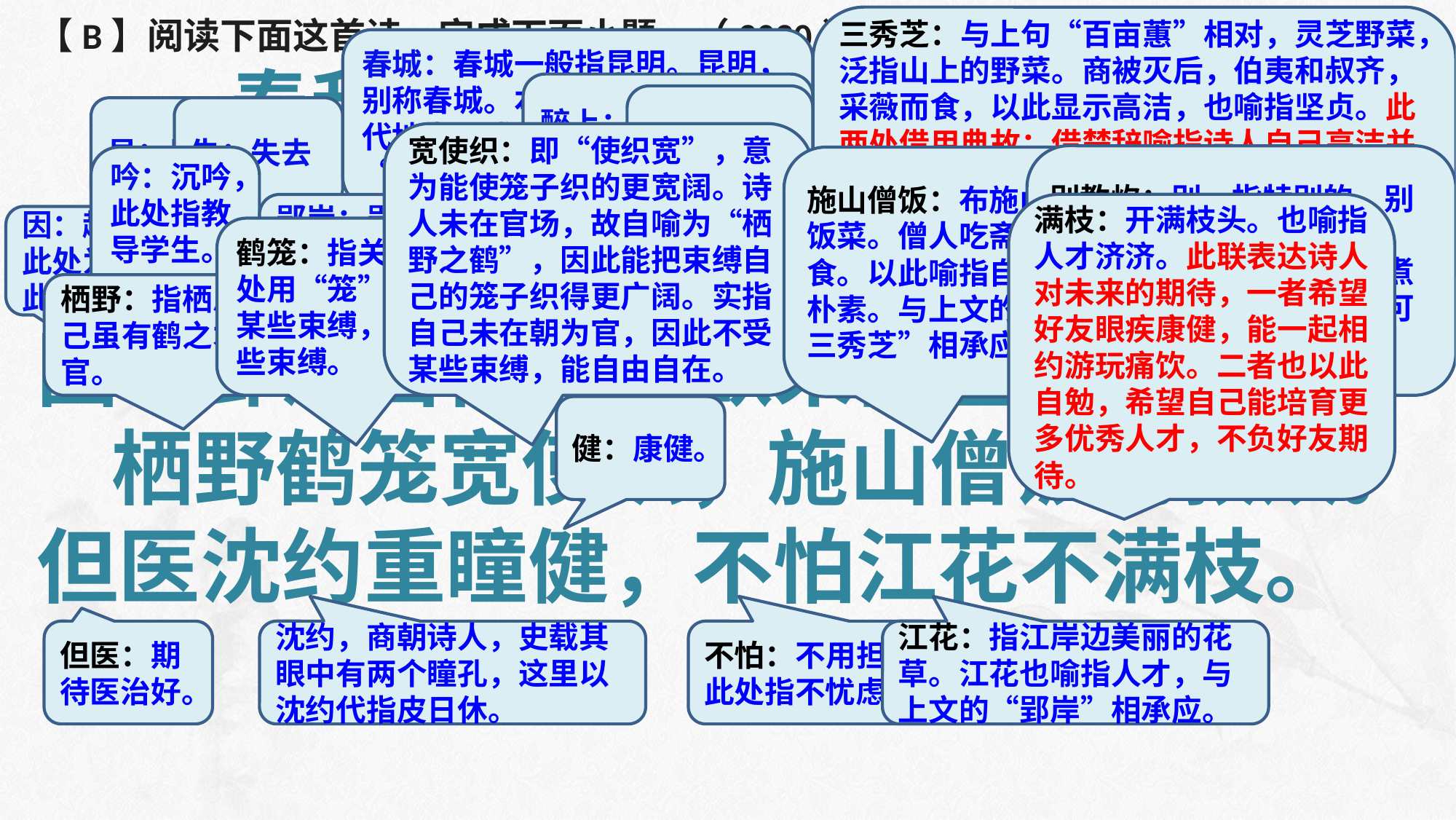

三秀芝：与上句“百亩蕙”相对，灵芝野菜，泛指山上的野菜。商被灭后，伯夷和叔齐，采薇而食，以此显示高洁，也喻指坚贞。此两处借用典故：借楚辞喻指诗人自己高洁并尽力培育兰蕙一样的优秀学生。借伯夷和叔齐采薇而食来表达对友人共同相约采灵芝野菜而食的期待，也表明自己高雅的情操和品质。
【B】阅读下面这首诗，完成下面小题。（2020课标全国I）
奉和袭美抱疾杜门见寄次韵
陆龟蒙
   虽失春城醉上期，下帷裁遍未裁诗。因吟郢岸百亩蕙，欲采商崖三秀芝。
   栖野鹤笼宽使织，施山僧饭别教炊。但医沈约重瞳健，不怕江花不满枝。

春城：春城一般指昆明。昆明，别称春城。本诗中未透露具体指代地点，或“春城”也可理解为“春日某城”，泛指春色。
醉上：此处指“游玩饮酒赋诗”。
下帷：放下室内悬挂的帷幕，指教书；裁诗，作诗。

期：约定。
裁遍：裁，裁剪，此处指书籍校正。“裁遍”即“遍裁”，喻指用心教书育人。
虽：虽然
失：失去
宽使织：即“使织宽”，意为能使笼子织的更宽阔。诗人未在官场，故自喻为“栖野之鹤”，因此能把束缚自己的笼子织得更广阔。实指自己未在朝为官，因此不受某些束缚，能自由自在。
别教炊：别，指特别的，别样的；教炊，煮食的方法。此处指不一样的或特别的煮食方式，使斋饭也能吃得可口留香。
吟：沉吟，此处指教导学生。

施山僧饭：布施山野僧人的饭菜。僧人吃斋饭，没有肉食。以此喻指自己生活清贫、朴素。与上文的“欲采商岸三秀芝”相承应。
商崖：与上句“郢岸”相对。商：指商国。崖，指山崖。这里泛指山崖。
满枝：开满枝头。也喻指人才济济。此联表达诗人对未来的期待，一者希望好友眼疾康健，能一起相约游玩痛饮。二者也以此自勉，希望自己能培育更多优秀人才，不负好友期待。
郢岸：郢，指旧时楚国都城。岸，指岸边。此处用“郢岸”代指各地学生。
百亩蕙：《楚辞·离骚》：“余既滋兰之九畹兮，又树蕙之百亩。”比喻培养人才。
欲：想要，期待。
因：趁机，此处为趁此机会。
采：采摘。
鹤笼：指关着鹤的笼子。本处用“笼”喻指身不由己的某些束缚，或指官场上的某些束缚。
栖野：指栖息在野外，喻指自己虽有鹤之才华，却未在朝为官。
健：康健。
但医：期待医治好。
沈约，商朝诗人，史载其眼中有两个瞳孔，这里以沈约代指皮日休。
不怕：不用担心、害怕。此处指不忧虑、不忧愁。
江花：指江岸边美丽的花草。江花也喻指人才，与上文的“郢岸”相承应。